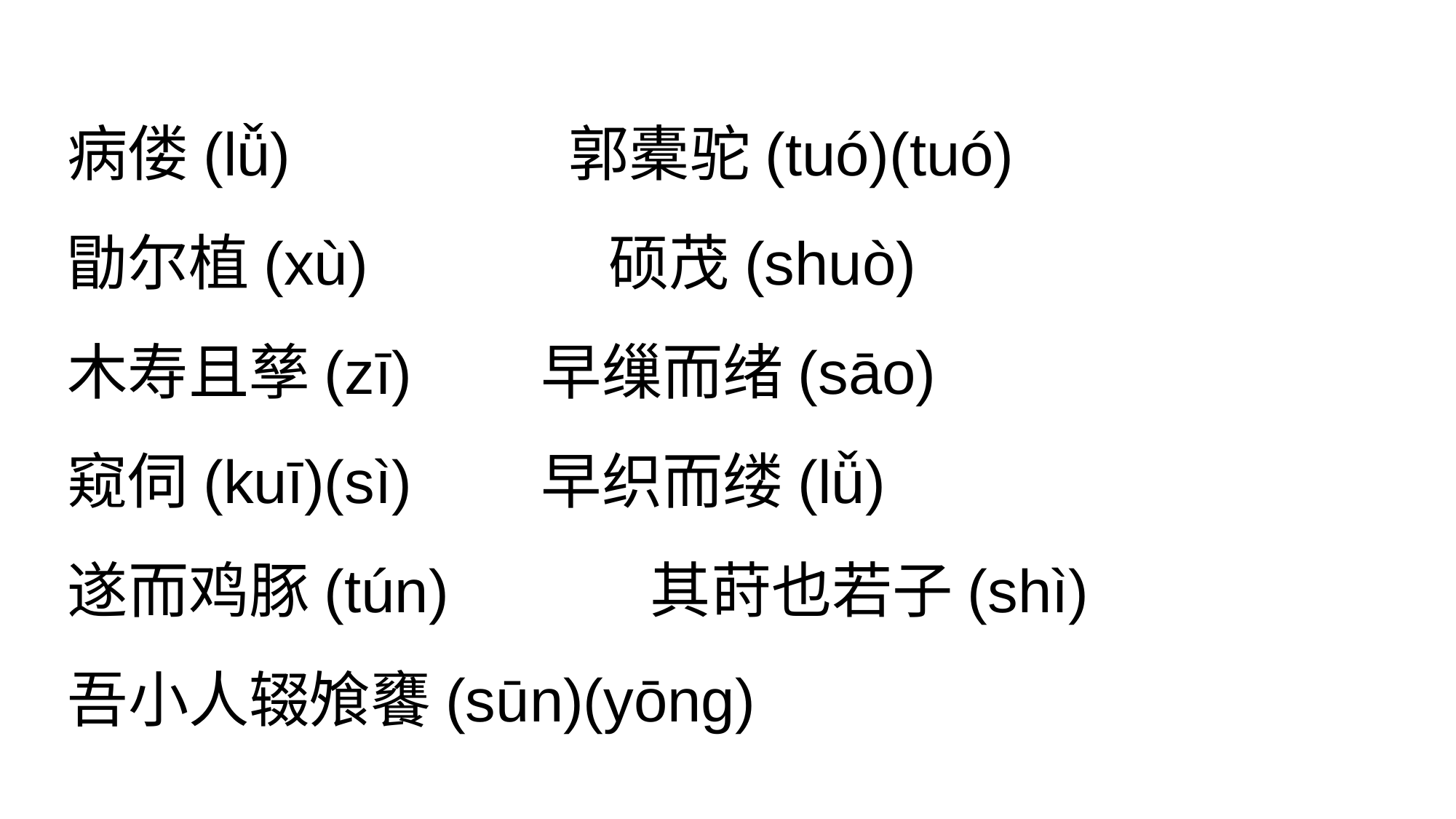

病偻(lǚ)　　　      郭橐驼(tuó)(tuó)
 勖尔植(xù)  	       硕茂(shuò)
 木寿且孳(zī)  	   早缫而绪(sāo)
 窥伺(kuī)(sì)  	   早织而缕(lǚ)
 遂而鸡豚(tún)  	   其莳也若子(shì)
 吾小人辍飧饔(sūn)(yōnɡ)